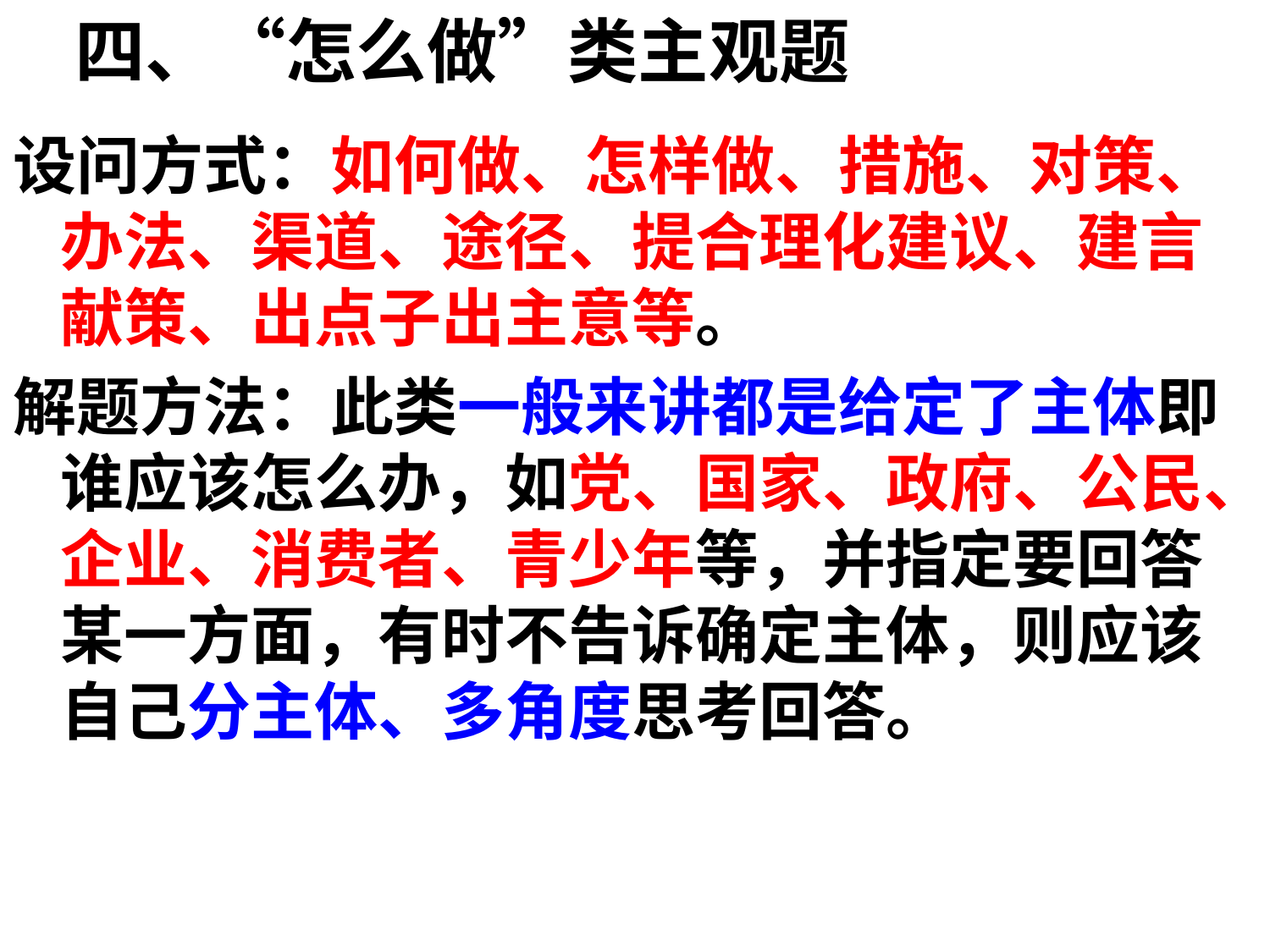

# 四、“怎么做”类主观题
设问方式：如何做、怎样做、措施、对策、办法、渠道、途径、提合理化建议、建言献策、出点子出主意等。
解题方法：此类一般来讲都是给定了主体即谁应该怎么办，如党、国家、政府、公民、企业、消费者、青少年等，并指定要回答某一方面，有时不告诉确定主体，则应该自己分主体、多角度思考回答。